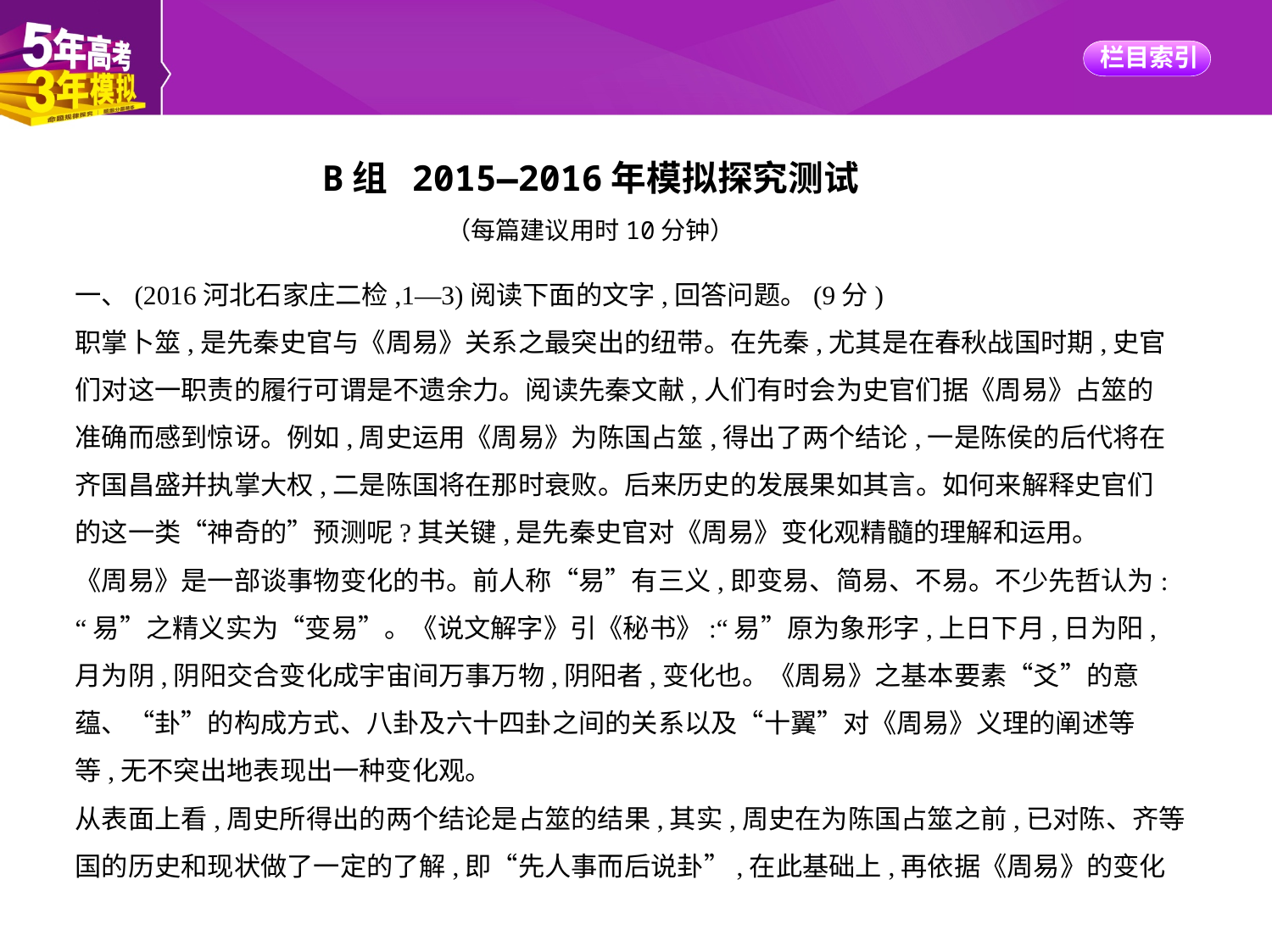

B组  2015—2016年模拟探究测试
（每篇建议用时10分钟）
一、(2016河北石家庄二检,1—3)阅读下面的文字,回答问题。(9分)
职掌卜筮,是先秦史官与《周易》关系之最突出的纽带。在先秦,尤其是在春秋战国时期,史官
们对这一职责的履行可谓是不遗余力。阅读先秦文献,人们有时会为史官们据《周易》占筮的
准确而感到惊讶。例如,周史运用《周易》为陈国占筮,得出了两个结论,一是陈侯的后代将在
齐国昌盛并执掌大权,二是陈国将在那时衰败。后来历史的发展果如其言。如何来解释史官们
的这一类“神奇的”预测呢?其关键,是先秦史官对《周易》变化观精髓的理解和运用。
《周易》是一部谈事物变化的书。前人称“易”有三义,即变易、简易、不易。不少先哲认为:
“易”之精义实为“变易”。《说文解字》引《秘书》:“易”原为象形字,上日下月,日为阳,
月为阴,阴阳交合变化成宇宙间万事万物,阴阳者,变化也。《周易》之基本要素“爻”的意
蕴、“卦”的构成方式、八卦及六十四卦之间的关系以及“十翼”对《周易》义理的阐述等
等,无不突出地表现出一种变化观。
从表面上看,周史所得出的两个结论是占筮的结果,其实,周史在为陈国占筮之前,已对陈、齐等
国的历史和现状做了一定的了解,即“先人事而后说卦”,在此基础上,再依据《周易》的变化